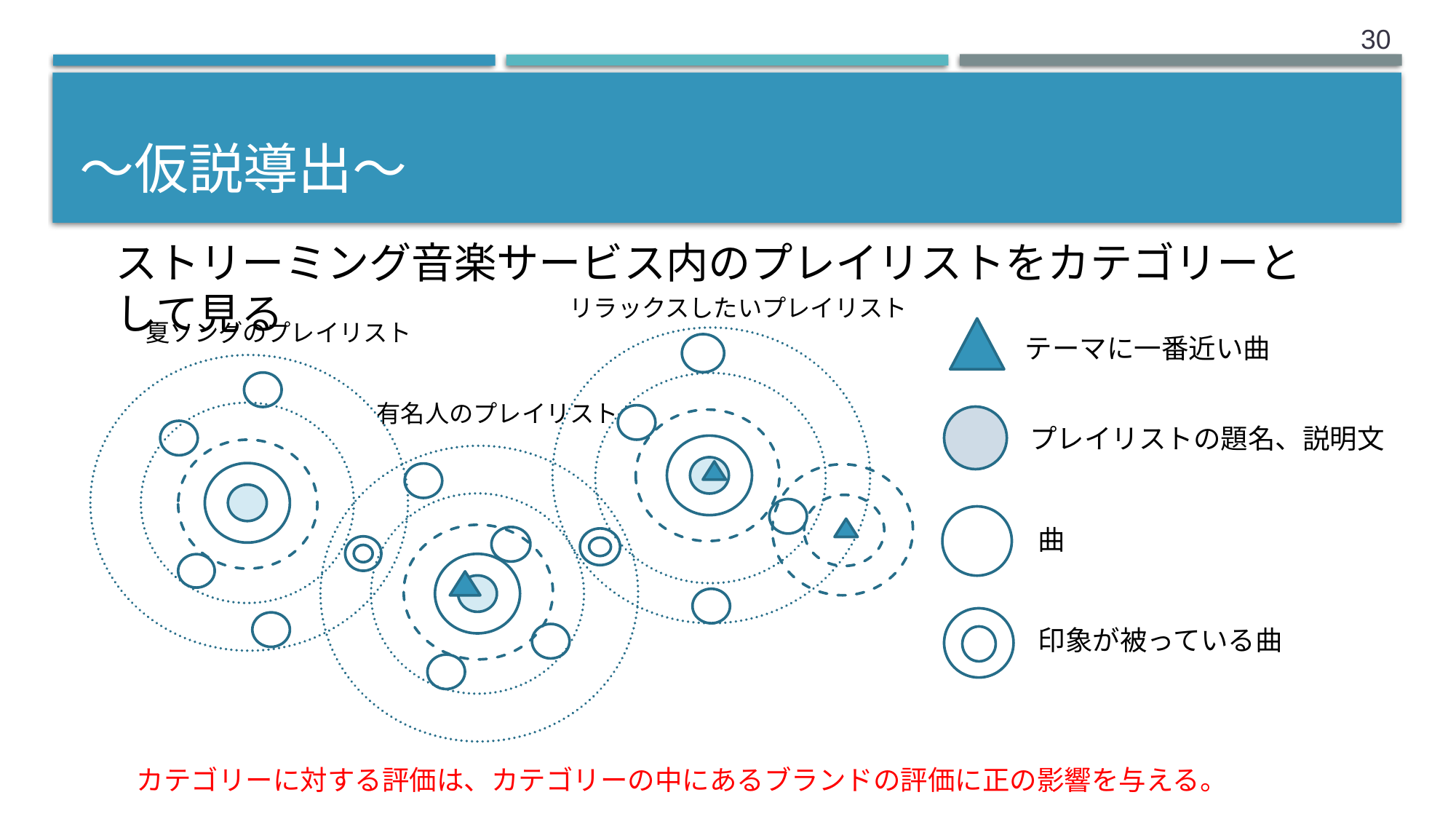

30
# ～仮説導出〜
ストリーミング音楽サービス内のプレイリストをカテゴリーとして見る
リラックスしたいプレイリスト
夏ソングのプレイリスト

テーマに一番近い曲

プレイリストの題名、説明文

曲

印象が被っている曲

有名人のプレイリスト
カテゴリーに対する評価は、カテゴリーの中にあるブランドの評価に正の影響を与える。